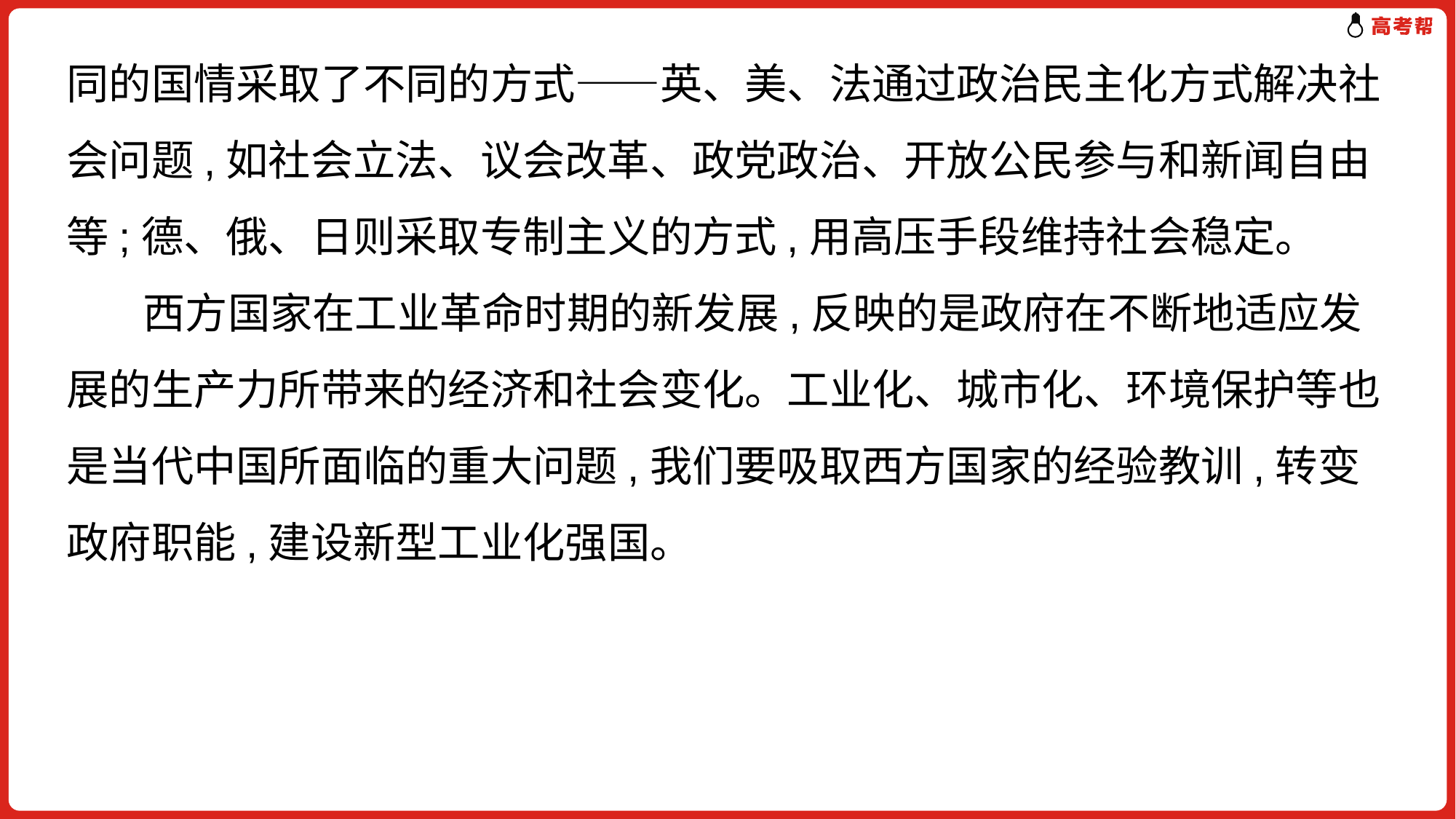

同的国情采取了不同的方式——英、美、法通过政治民主化方式解决社会问题,如社会立法、议会改革、政党政治、开放公民参与和新闻自由等;德、俄、日则采取专制主义的方式,用高压手段维持社会稳定。
       西方国家在工业革命时期的新发展,反映的是政府在不断地适应发展的生产力所带来的经济和社会变化。工业化、城市化、环境保护等也是当代中国所面临的重大问题,我们要吸取西方国家的经验教训,转变政府职能,建设新型工业化强国。